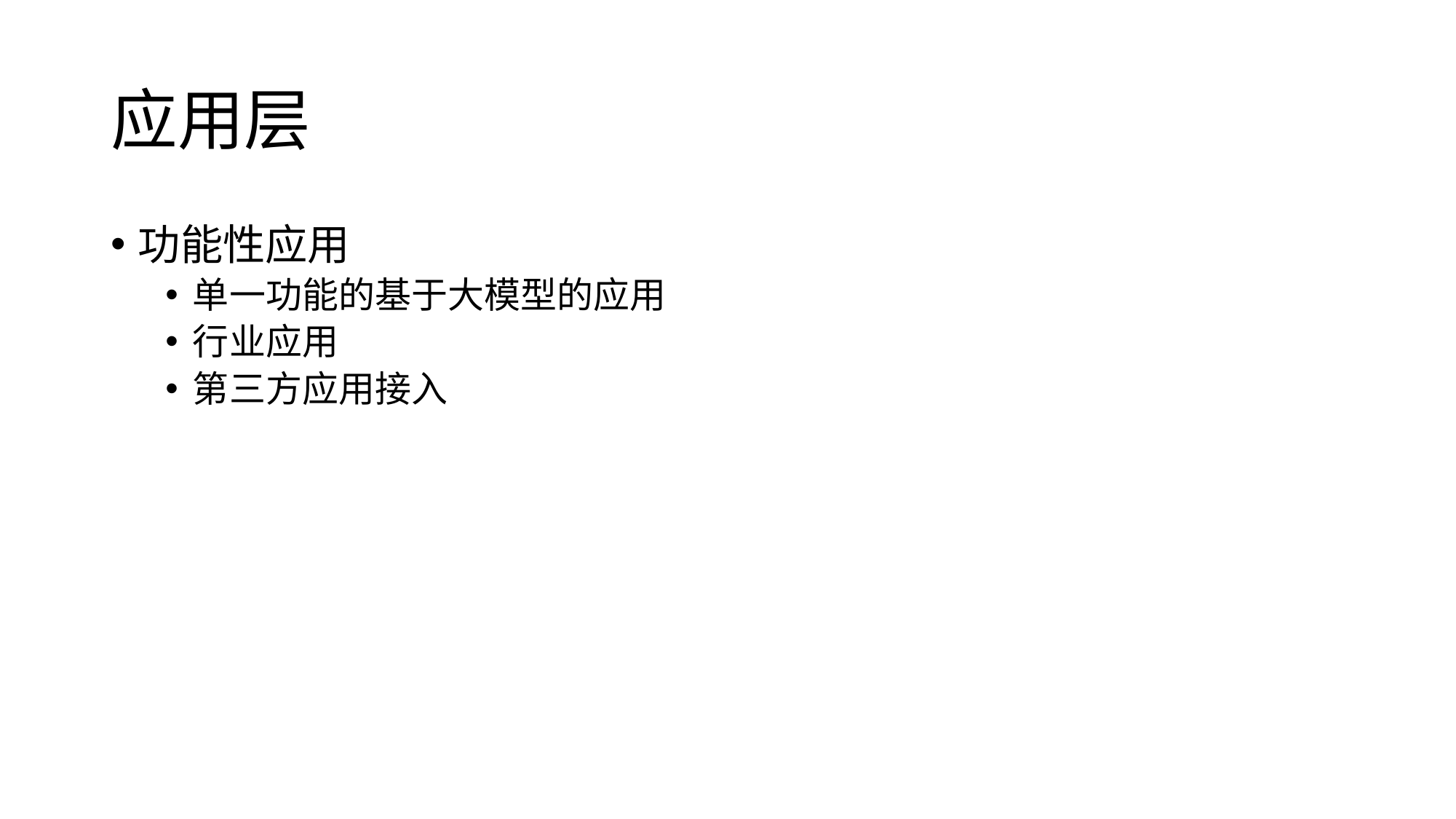

# 应用层
功能性应用
单一功能的基于大模型的应用
行业应用
第三方应用接入